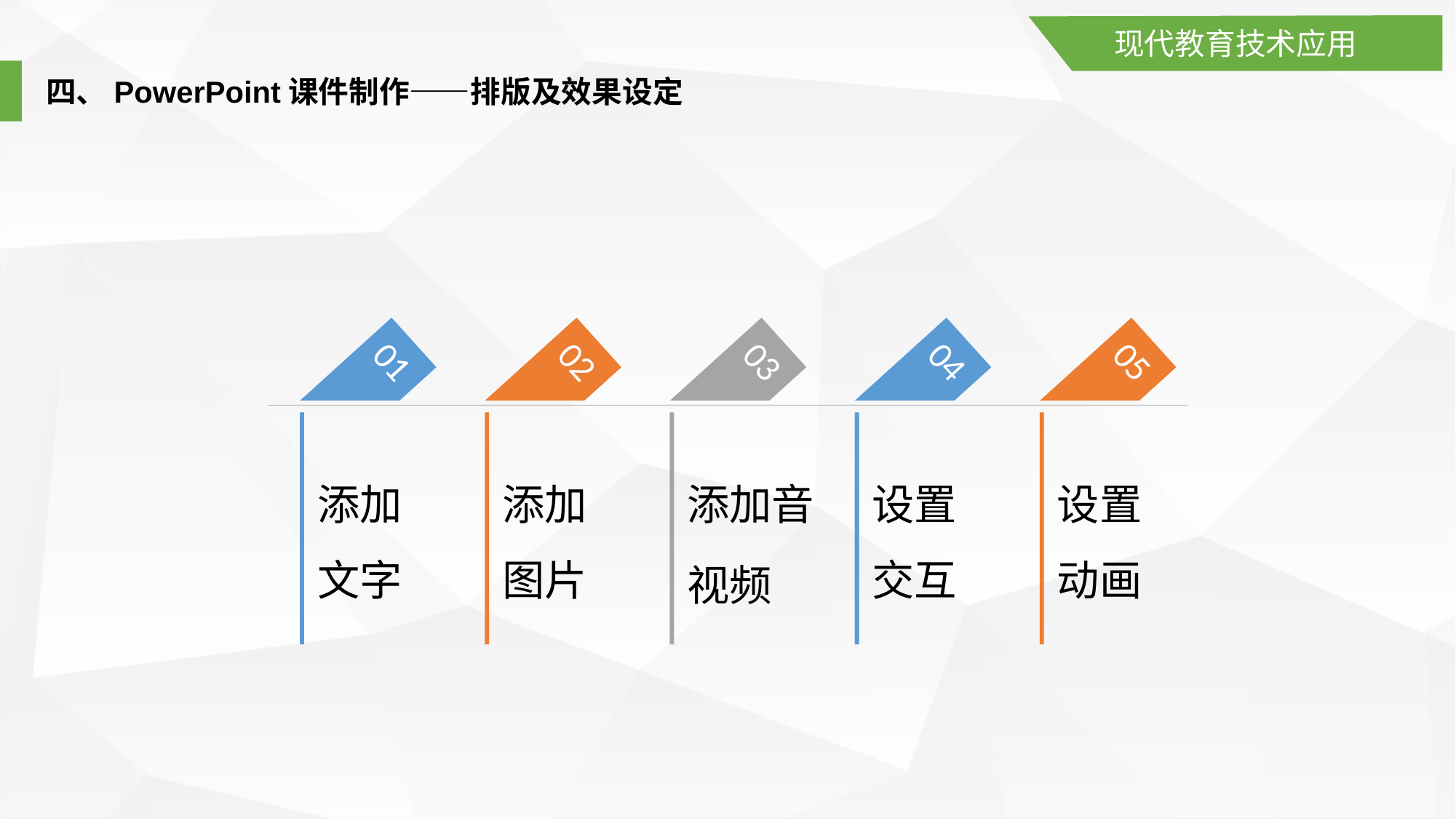

现代教育技术应用

四、PowerPoint课件制作——排版及效果设定
01
02
03
04
05

添加
文字

添加
图片

添加音视频

设置
交互

设置
动画